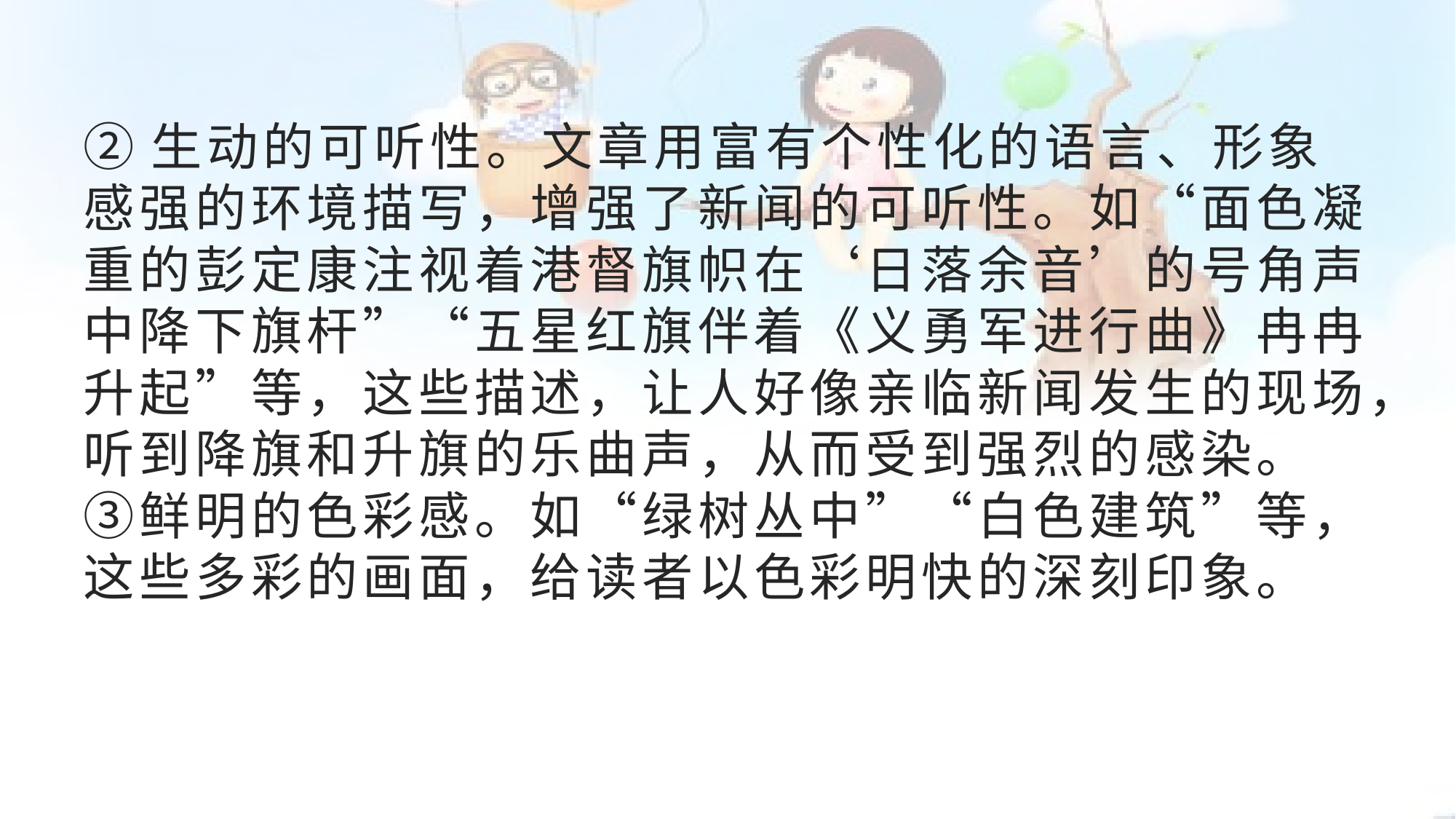

# ②生动的可听性。文章用富有个性化的语言、形象感强的环境描写，增强了新闻的可听性。如“面色凝重的彭定康注视着港督旗帜在‘日落余音’的号角声中降下旗杆”“五星红旗伴着《义勇军进行曲》冉冉升起”等，这些描述，让人好像亲临新闻发生的现场，听到降旗和升旗的乐曲声，从而受到强烈的感染。 ③鲜明的色彩感。如“绿树丛中”“白色建筑”等，这些多彩的画面，给读者以色彩明快的深刻印象。